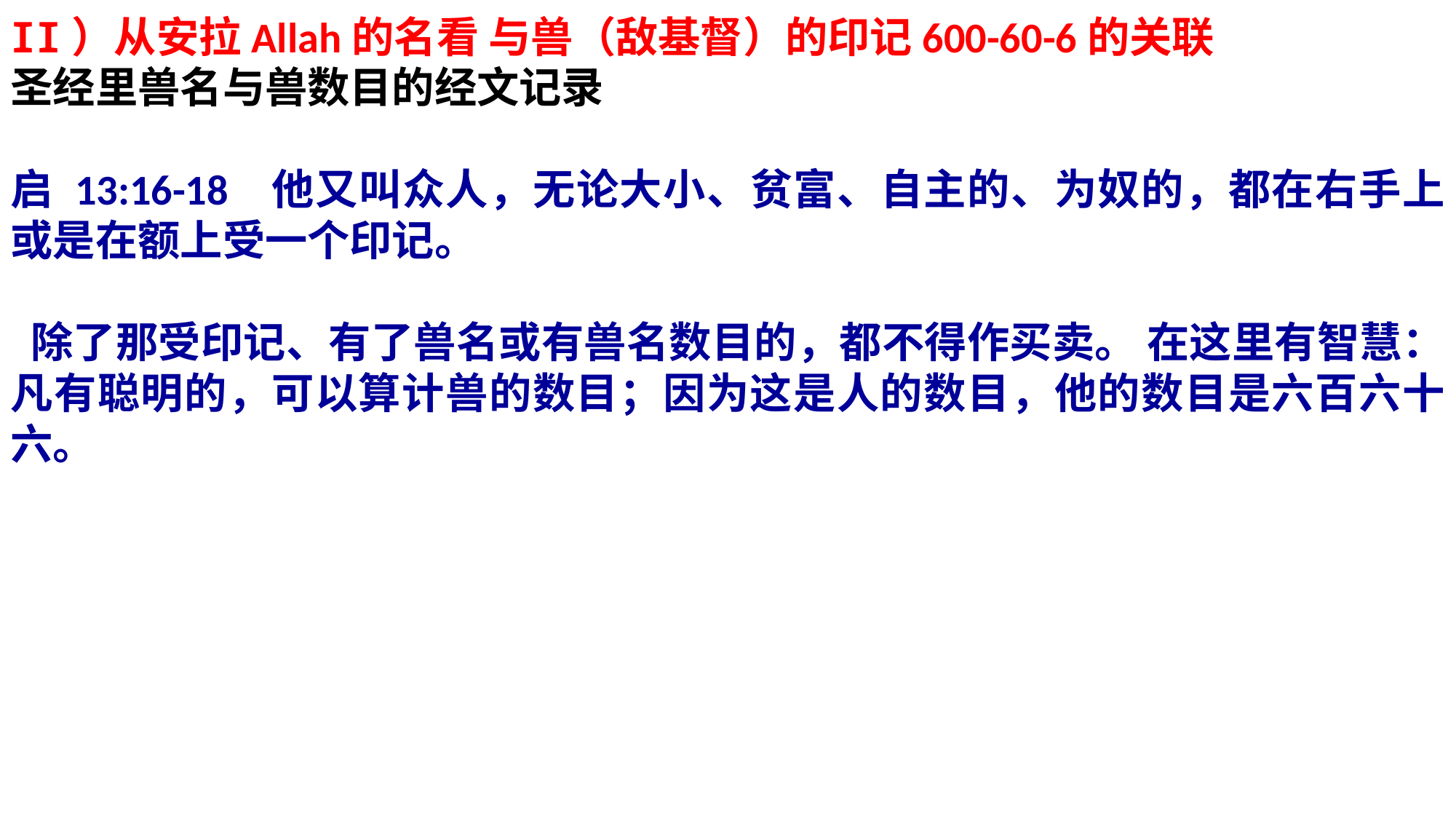

II）从安拉Allah的名看 与兽（敌基督）的印记600-60-6的关联
圣经里兽名与兽数目的经文记录

启 13:16-18   他又叫众人，无论大小、贫富、自主的、为奴的，都在右手上或是在额上受一个印记。

 除了那受印记、有了兽名或有兽名数目的，都不得作买卖。 在这里有智慧：凡有聪明的，可以算计兽的数目；因为这是人的数目，他的数目是六百六十六。